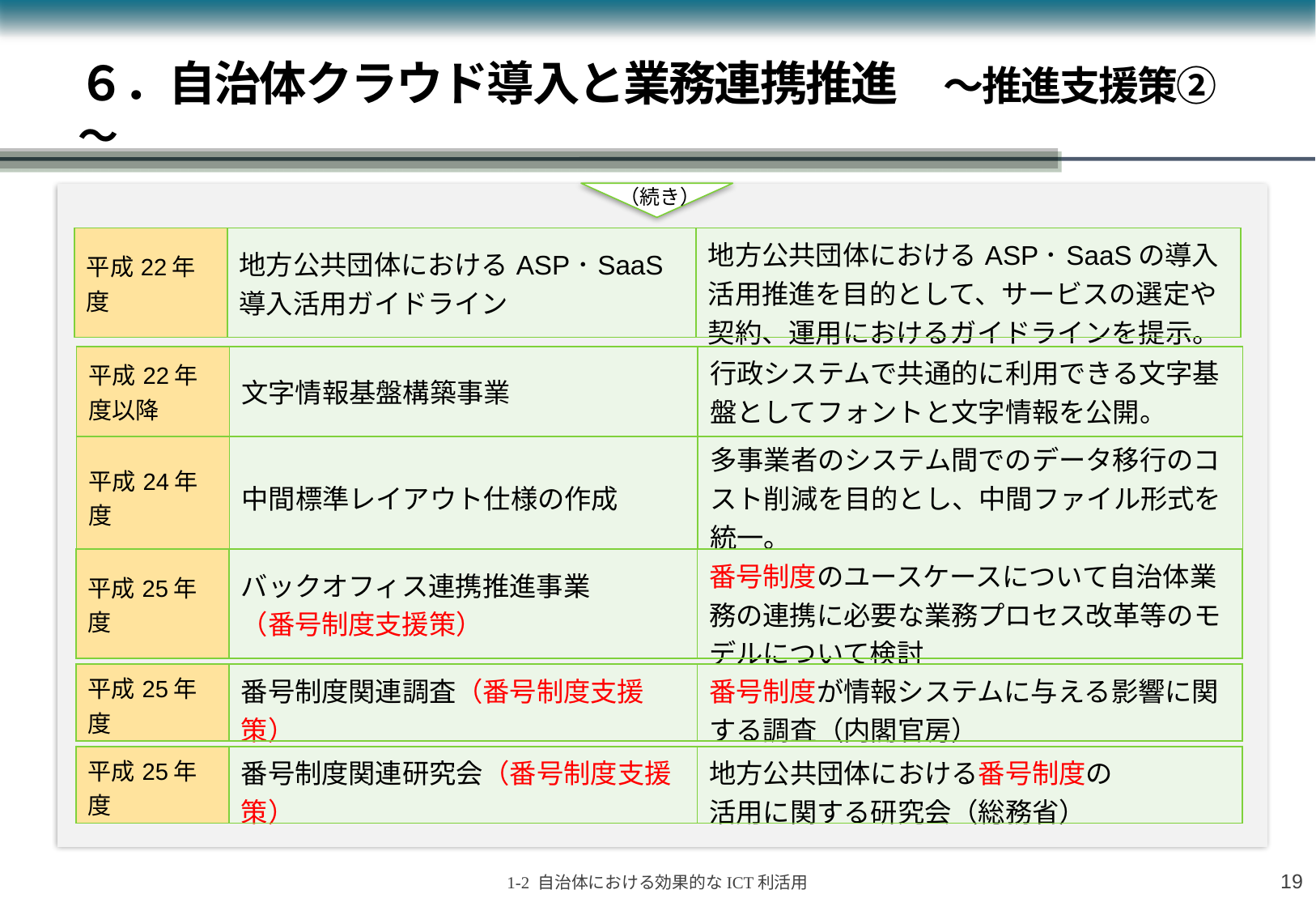

# ６．自治体クラウド導入と業務連携推進　～推進支援策②～
（続き）

| 平成22年度 | 地方公共団体におけるASP･SaaS導入活用ガイドライン | 地方公共団体におけるASP･SaaSの導入活用推進を目的として、サービスの選定や契約、運用におけるガイドラインを提示。 |
| --- | --- | --- |
| 平成22年度以降 | 文字情報基盤構築事業 | 行政システムで共通的に利用できる文字基盤としてフォントと文字情報を公開。 |
| --- | --- | --- |
| 平成24年度 | 中間標準レイアウト仕様の作成 | 多事業者のシステム間でのデータ移行のコスト削減を目的とし、中間ファイル形式を統一。 |
| --- | --- | --- |
| 平成25年度 | バックオフィス連携推進事業 （番号制度支援策） | 番号制度のユースケースについて自治体業務の連携に必要な業務プロセス改革等のモデルについて検討 |
| --- | --- | --- |
| 平成25年度 | 番号制度関連調査（番号制度支援策） | 番号制度が情報システムに与える影響に関する調査（内閣官房） |
| --- | --- | --- |
| 平成25年度 | 番号制度関連研究会（番号制度支援策） | 地方公共団体における番号制度の 活用に関する研究会（総務省） |
| --- | --- | --- |
19
1-2 自治体における効果的なICT利活用